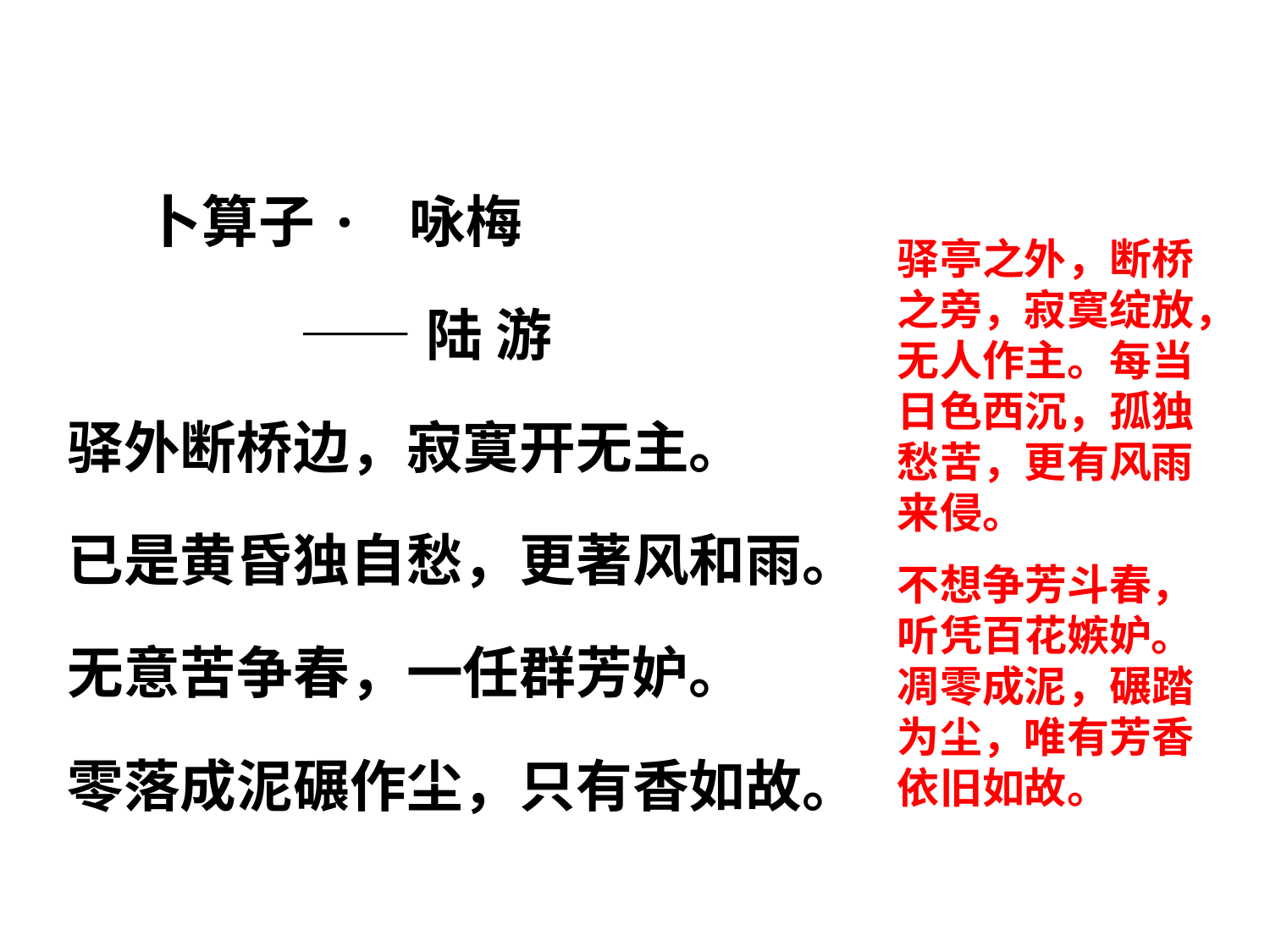

卜算子· 咏梅
                  ——陆 游
驿外断桥边，寂寞开无主。
已是黄昏独自愁，更著风和雨。
无意苦争春，一任群芳妒。
零落成泥碾作尘，只有香如故。
驿亭之外，断桥之旁，寂寞绽放，无人作主。每当日色西沉，孤独愁苦，更有风雨来侵。
不想争芳斗春，听凭百花嫉妒。凋零成泥，碾踏为尘，唯有芳香依旧如故。